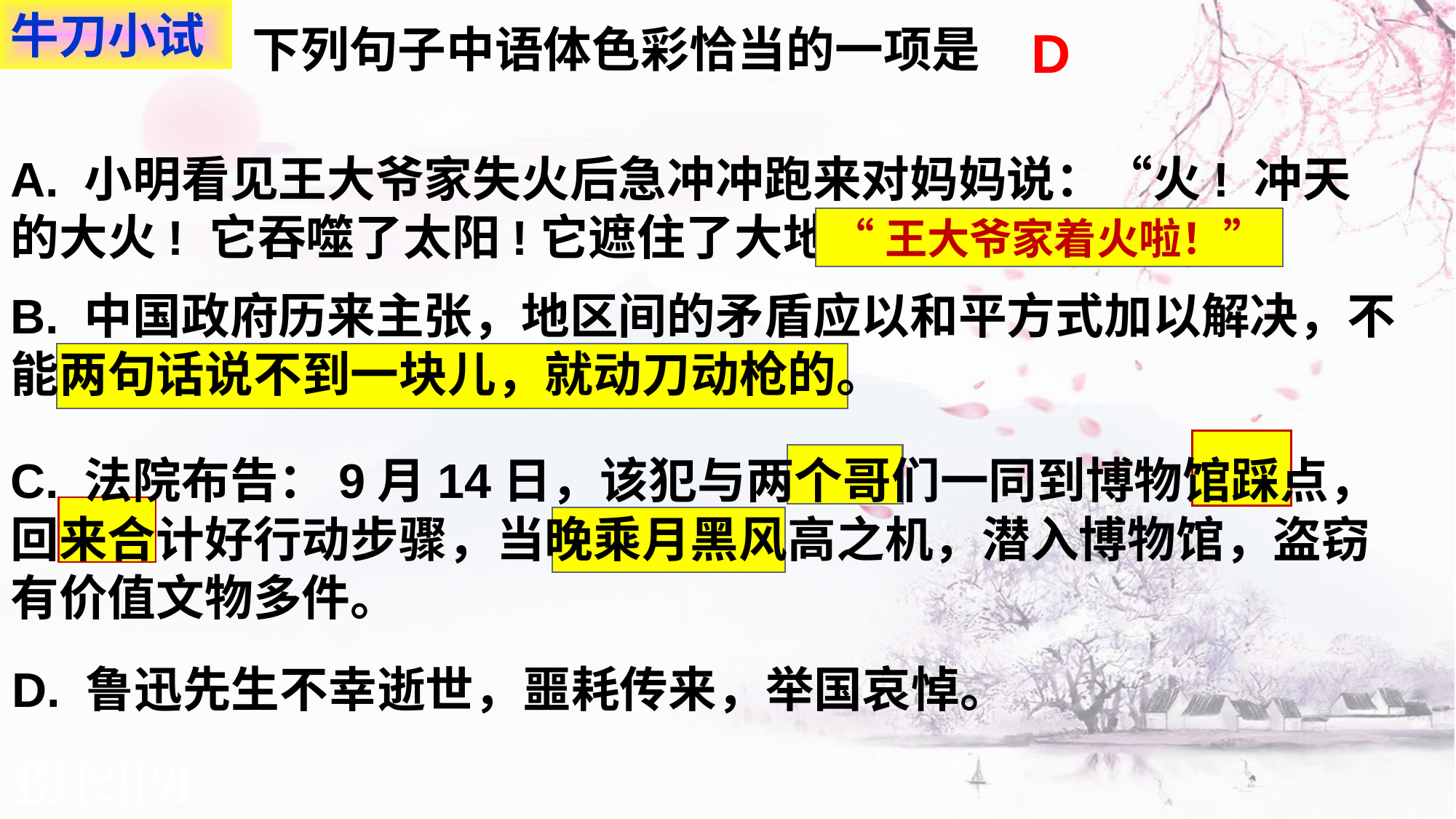

牛刀小试
下列句子中语体色彩恰当的一项是
D
A. 小明看见王大爷家失火后急冲冲跑来对妈妈说：“火! 冲天的大火! 它吞噬了太阳!它遮住了大地!”
“王大爷家着火啦！”
B. 中国政府历来主张，地区间的矛盾应以和平方式加以解决，不能两句话说不到一块儿，就动刀动枪的。

C. 法院布告：9月14日，该犯与两个哥们一同到博物馆踩点，回来合计好行动步骤，当晚乘月黑风高之机，潜入博物馆，盗窃有价值文物多件。

D. 鲁迅先生不幸逝世，噩耗传来，举国哀悼。